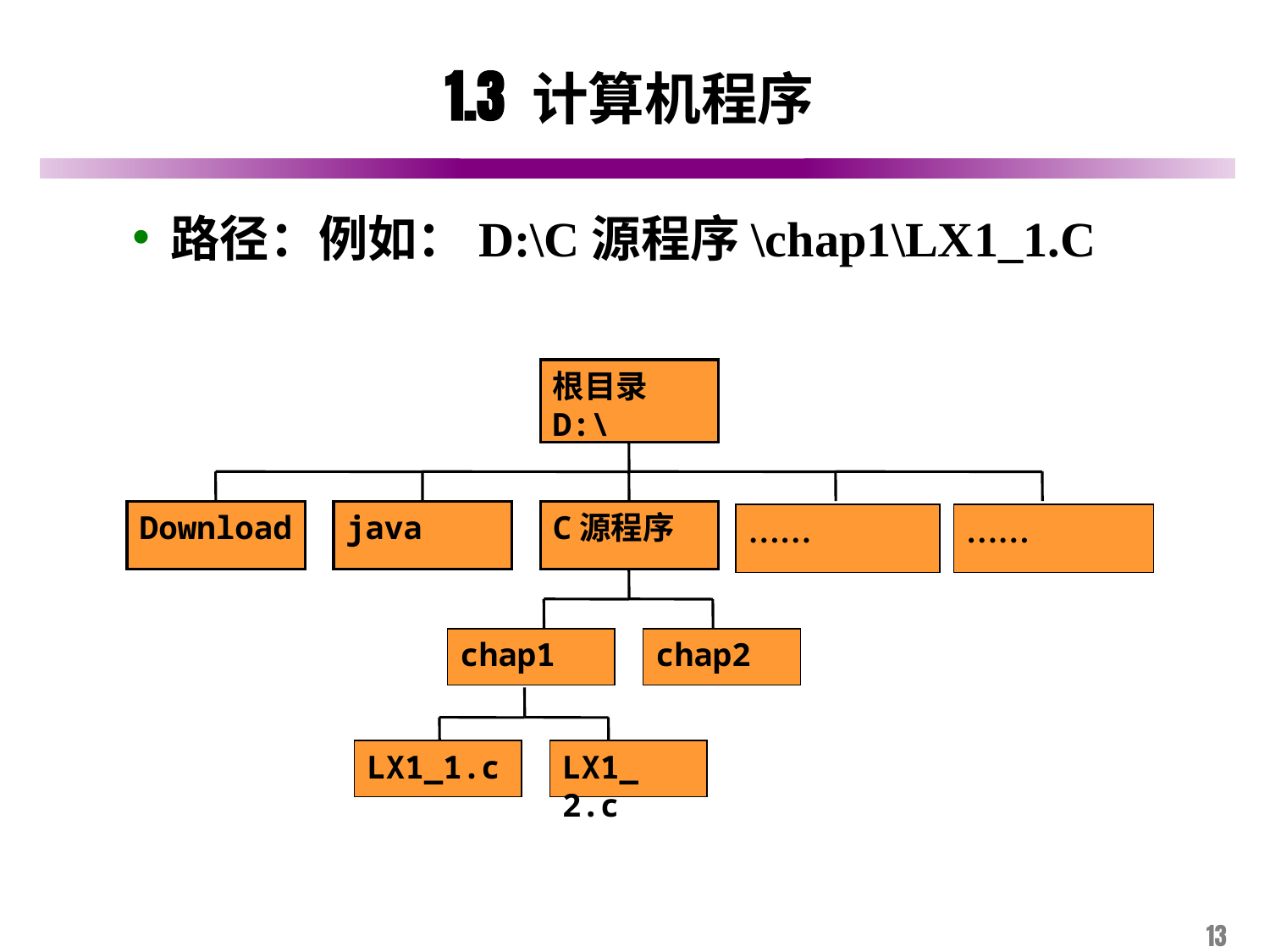

# 1.3 计算机程序
路径：例如：D:\C源程序\chap1\LX1_1.C

根目录 D:\

Download
java

C源程序

……
……

chap1
chap2

LX1_1.c
LX1_ 2.c
13